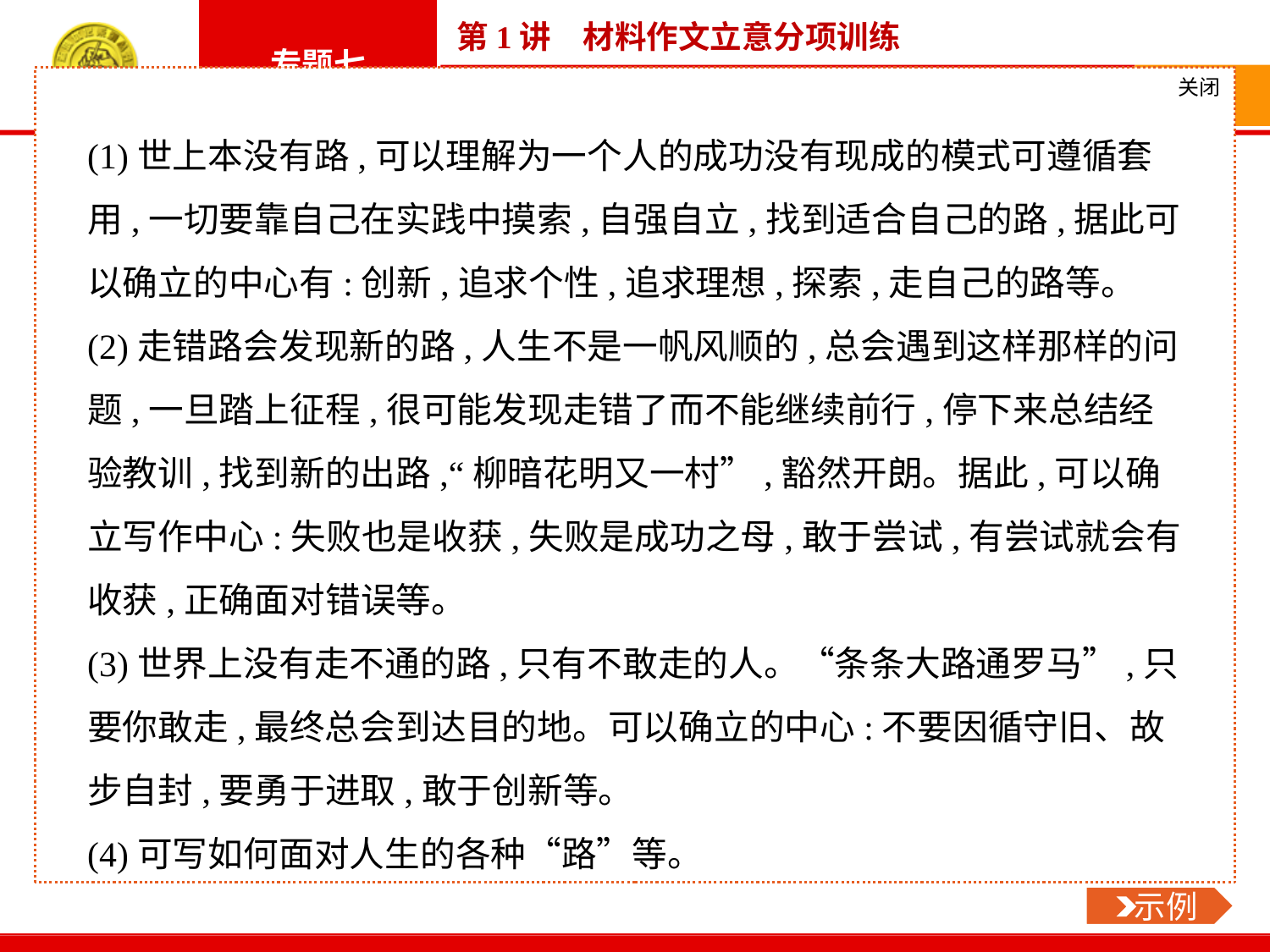

关闭
  示例

(1)世上本没有路,可以理解为一个人的成功没有现成的模式可遵循套用,一切要靠自己在实践中摸索,自强自立,找到适合自己的路,据此可以确立的中心有:创新,追求个性,追求理想,探索,走自己的路等。
(2)走错路会发现新的路,人生不是一帆风顺的,总会遇到这样那样的问题,一旦踏上征程,很可能发现走错了而不能继续前行,停下来总结经验教训,找到新的出路,“柳暗花明又一村”,豁然开朗。据此,可以确立写作中心:失败也是收获,失败是成功之母,敢于尝试,有尝试就会有收获,正确面对错误等。
(3)世界上没有走不通的路,只有不敢走的人。“条条大路通罗马”,只要你敢走,最终总会到达目的地。可以确立的中心:不要因循守旧、故步自封,要勇于进取,敢于创新等。
(4)可写如何面对人生的各种“路”等。
-29-
突破点一
突破点二
突破点三
我的立意
该题由三则材料构成,但有一个共同话题——“路”。当然,“路”有象征意义。仔细审读,三句话中所指的“路”的含义还是有所区别的,据此,可以从以下几个角度确立写作的中心:
(1)以第一句话的内容为角度:
(2)以第二句话的内容为角度:
(3)以第三句话的内容为角度:
(4)以综合三句话内容为角度:
  示例